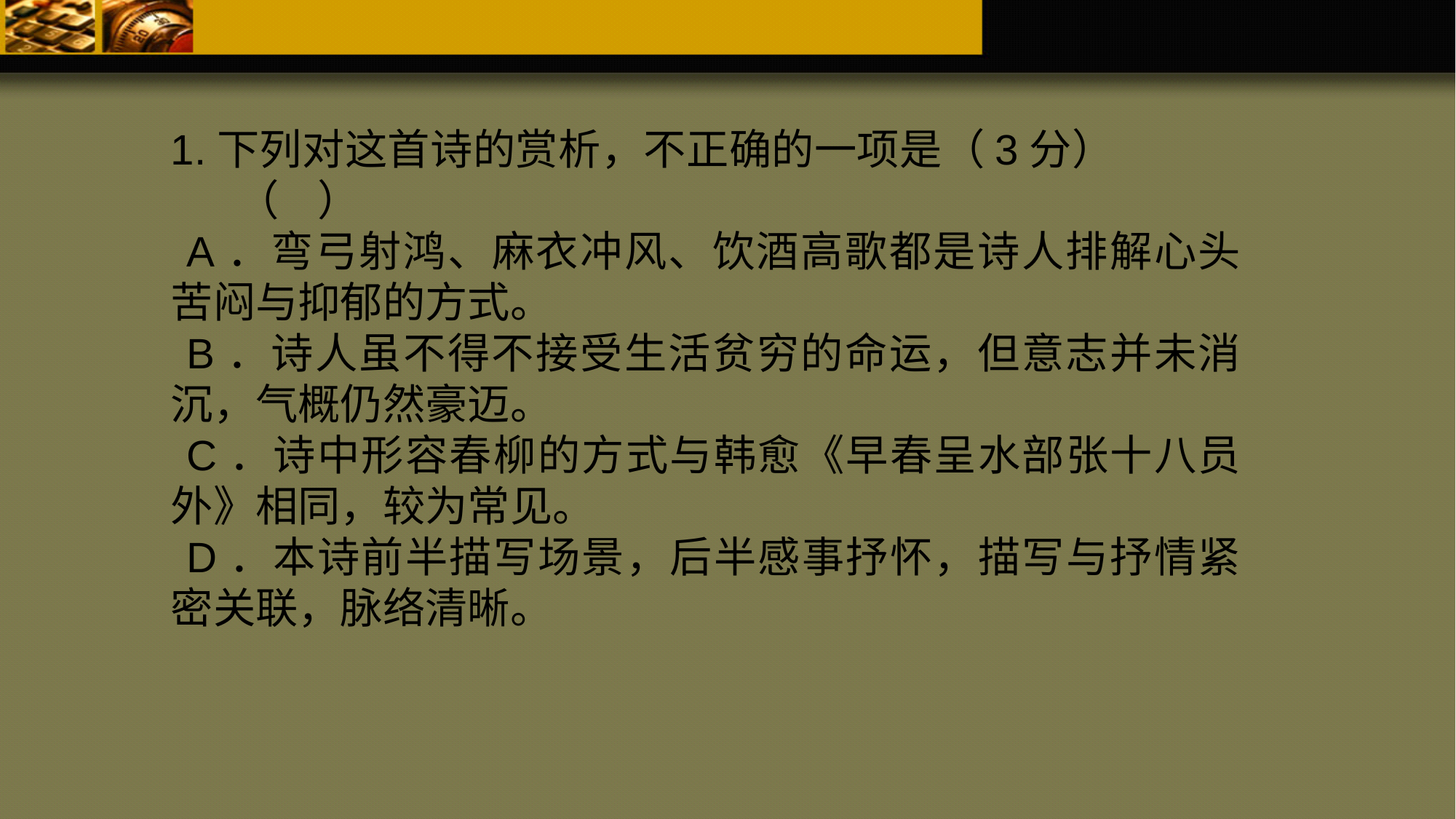

1.下列对这首诗的赏析，不正确的一项是（3分）                     （    ）
A．弯弓射鸿、麻衣冲风、饮酒高歌都是诗人排解心头苦闷与抑郁的方式。
B．诗人虽不得不接受生活贫穷的命运，但意志并未消沉，气概仍然豪迈。
C．诗中形容春柳的方式与韩愈《早春呈水部张十八员外》相同，较为常见。
D．本诗前半描写场景，后半感事抒怀，描写与抒情紧密关联，脉络清晰。